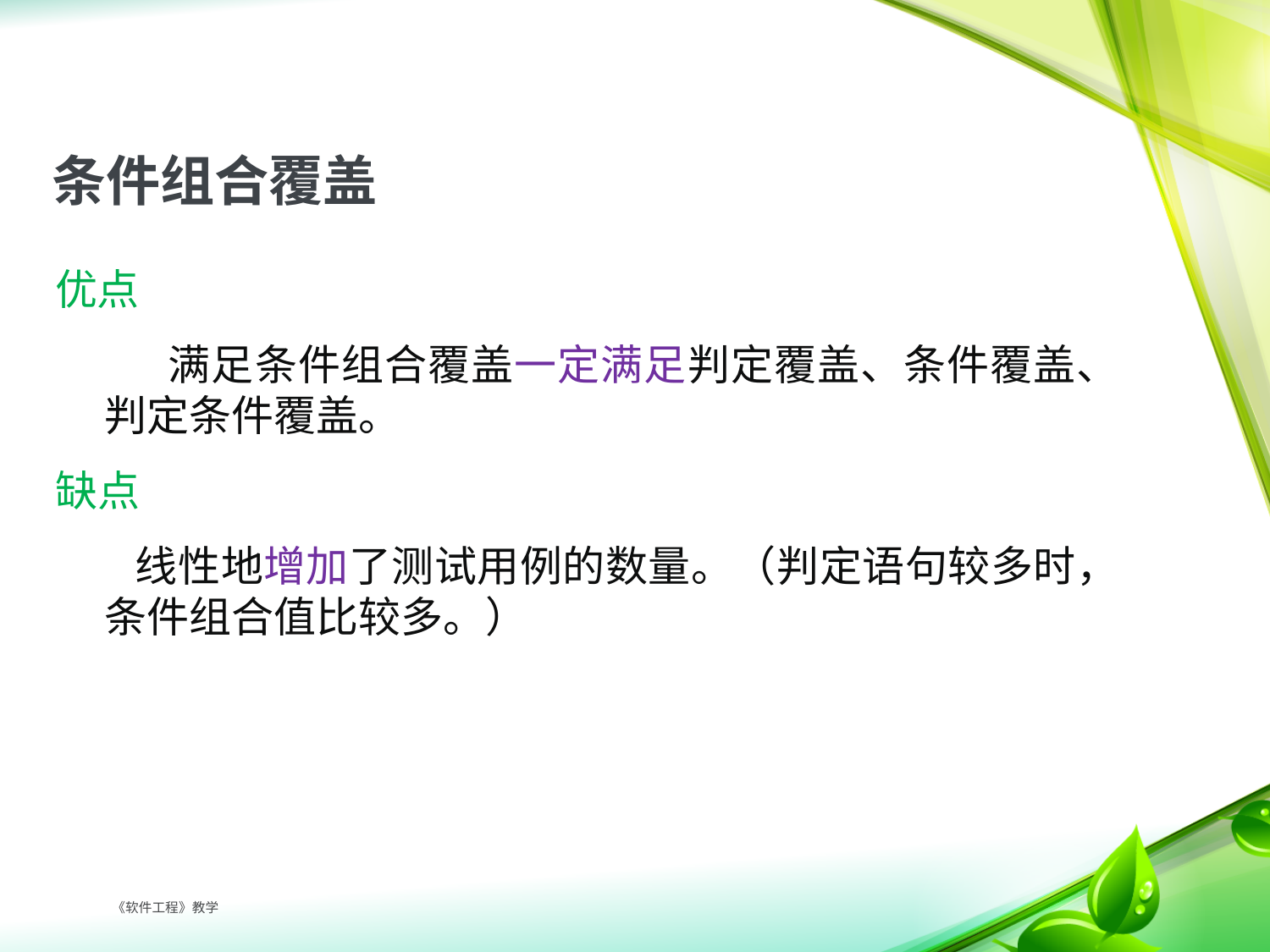

# 条件组合覆盖
优点
	     满足条件组合覆盖一定满足判定覆盖、条件覆盖、判定条件覆盖。
缺点
	  线性地增加了测试用例的数量。（判定语句较多时，条件组合值比较多。）

   《软件工程》教学